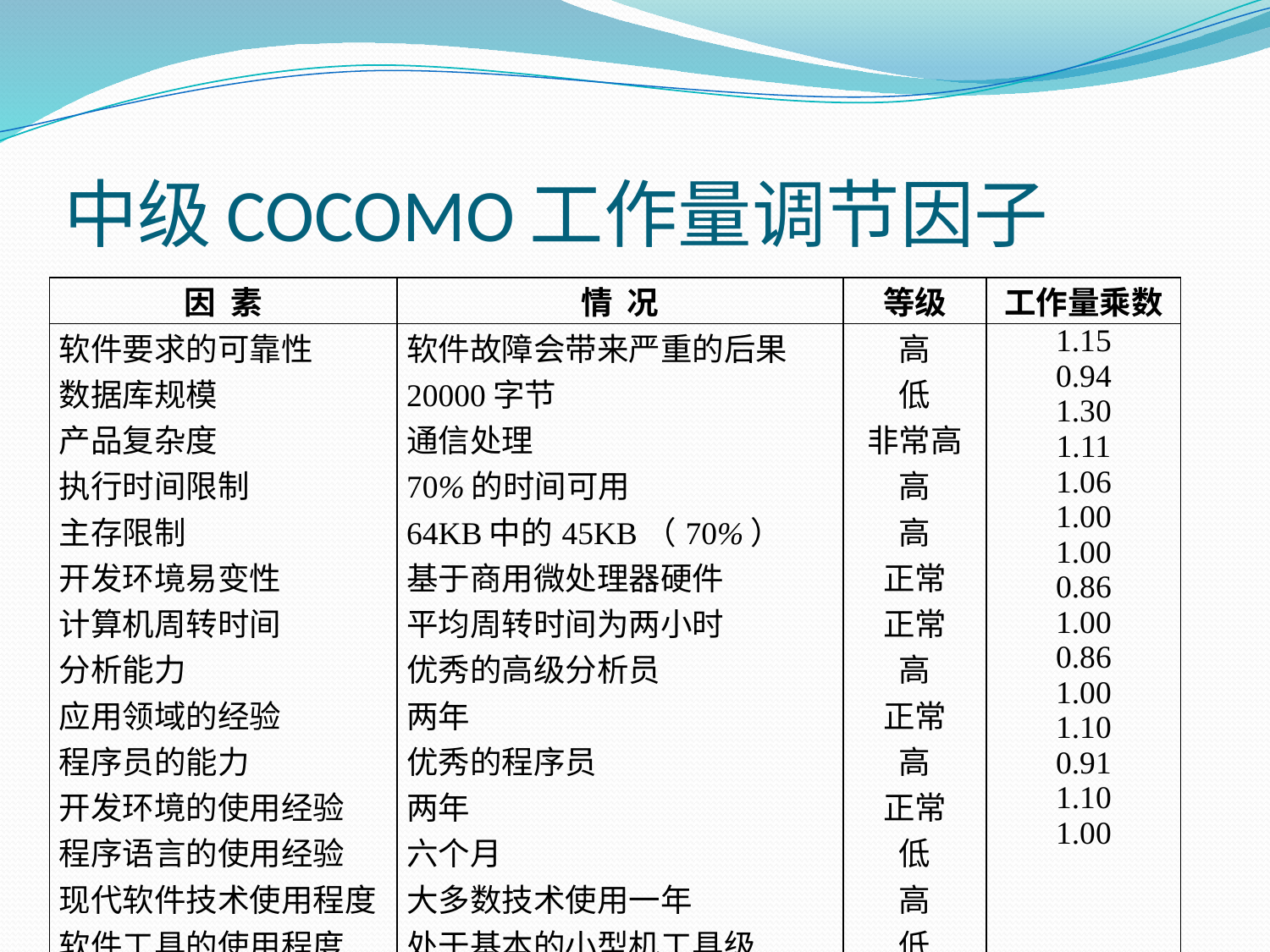

# 中级COCOMO工作量调节因子
| 因 素 | 情 况 | 等级 | 工作量乘数 |
| --- | --- | --- | --- |
| 软件要求的可靠性 数据库规模 产品复杂度 执行时间限制 主存限制 开发环境易变性 计算机周转时间 分析能力 应用领域的经验 程序员的能力 开发环境的使用经验 程序语言的使用经验 现代软件技术使用程度 软件工具的使用程度 要求的开发进度 | 软件故障会带来严重的后果 20000字节 通信处理 70%的时间可用 64KB中的45KB（70%） 基于商用微处理器硬件 平均周转时间为两小时 优秀的高级分析员 两年 优秀的程序员 两年 六个月 大多数技术使用一年 处于基本的小型机工具级 九个月 | 高 低 非常高 高 高 正常 正常 高 正常 高 正常 低 高 低 正常 | 1.15 0.94 1.30 1.11 1.06 1.00 1.00 0.86 1.00 0.86 1.00 1.10 0.91 1.10 1.00 |